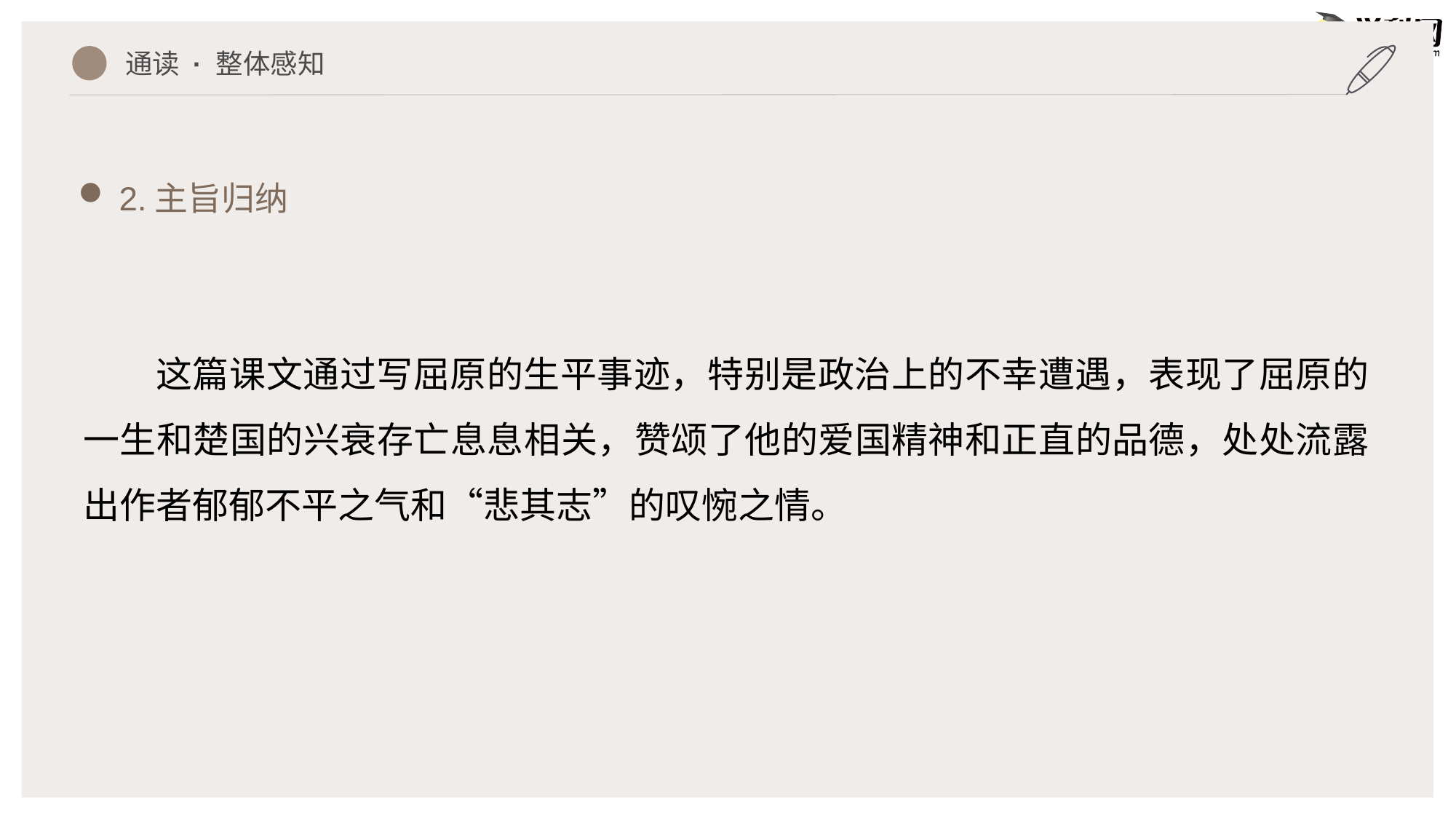

2.主旨归纳
通读 · 整体感知

这篇课文通过写屈原的生平事迹，特别是政治上的不幸遭遇，表现了屈原的一生和楚国的兴衰存亡息息相关，赞颂了他的爱国精神和正直的品德，处处流露出作者郁郁不平之气和“悲其志”的叹惋之情。